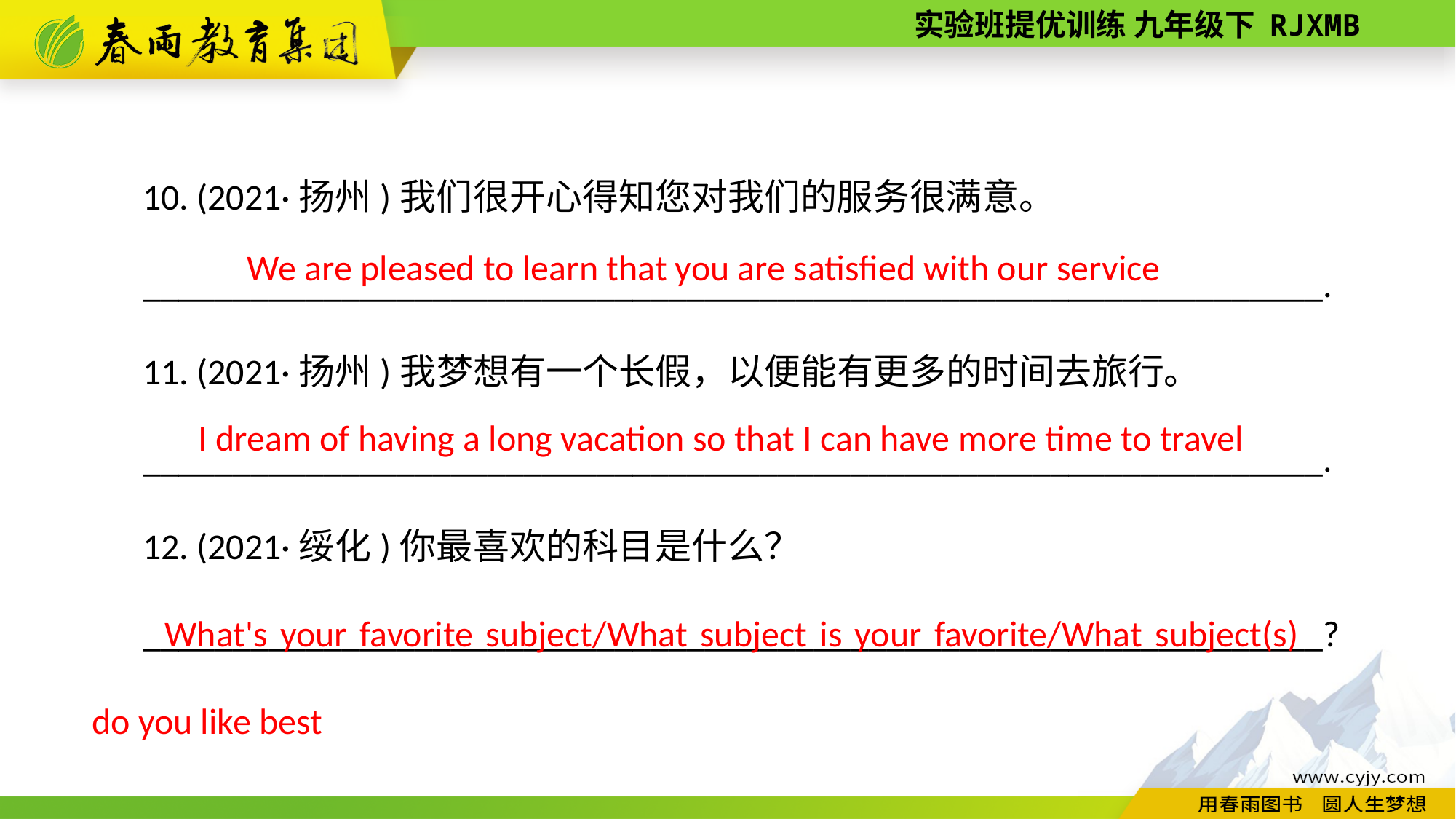

10. (2021·扬州)我们很开心得知您对我们的服务很满意。
_________________________________________________________________.
11. (2021·扬州)我梦想有一个长假，以便能有更多的时间去旅行。
_________________________________________________________________.
12. (2021·绥化)你最喜欢的科目是什么？
_________________________________________________________________?
We are pleased to learn that you are satisfied with our service
I dream of having a long vacation so that I can have more time to travel
What's your favorite subject/What subject is your favorite/What subject(s) do you like best